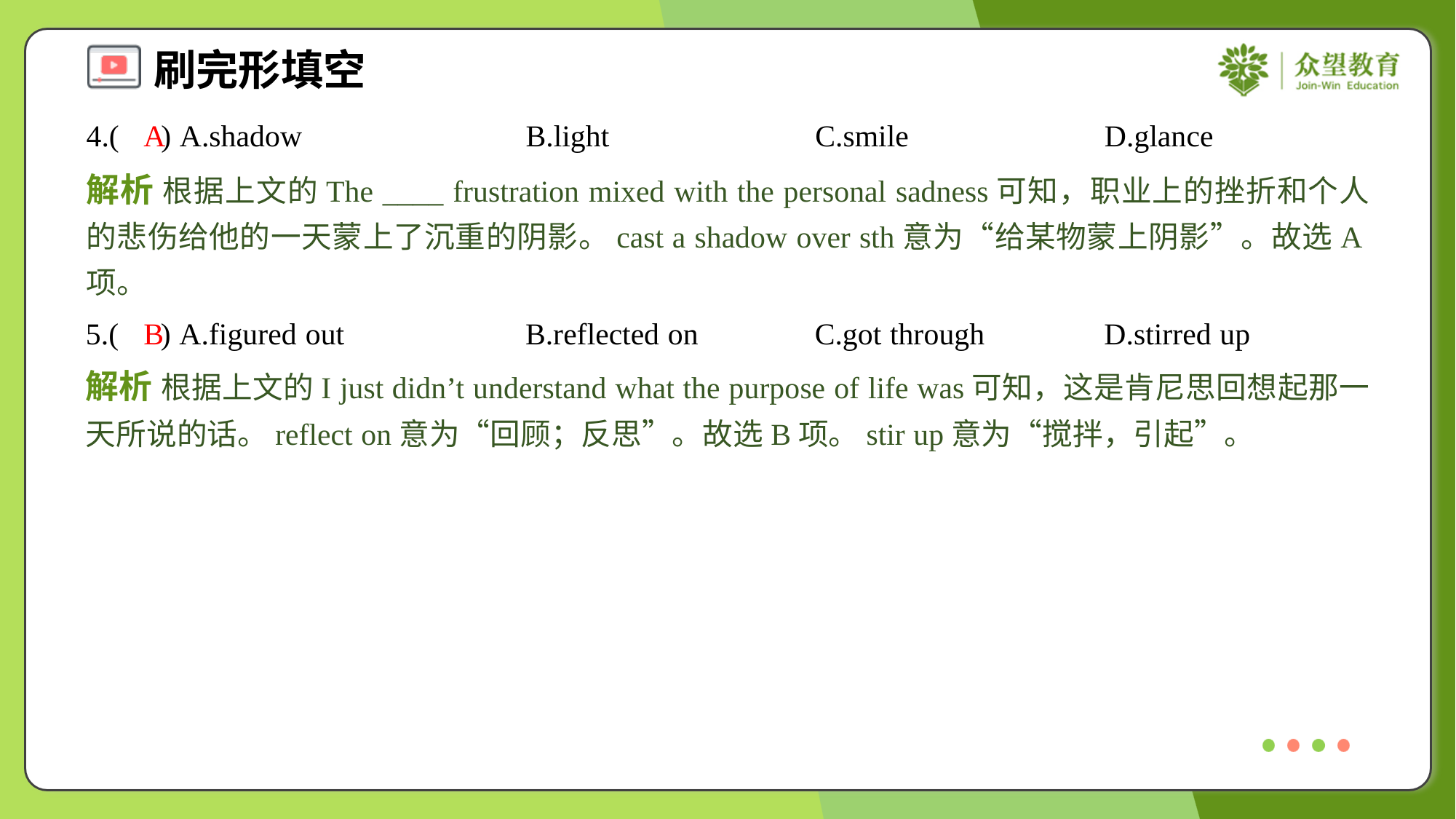

4.(     ) A.shadow	B.light	C.smile	D.glance
A
解析 根据上文的The ____ frustration mixed with the personal sadness可知，职业上的挫折和个人的悲伤给他的一天蒙上了沉重的阴影。cast a shadow over sth意为“给某物蒙上阴影”。故选A项。
5.(     ) A.figured out	B.reflected on	C.got through	D.stirred up
B
解析 根据上文的I just didn’t understand what the purpose of life was可知，这是肯尼思回想起那一天所说的话。reflect on意为“回顾；反思”。故选B项。stir up意为“搅拌，引起”。